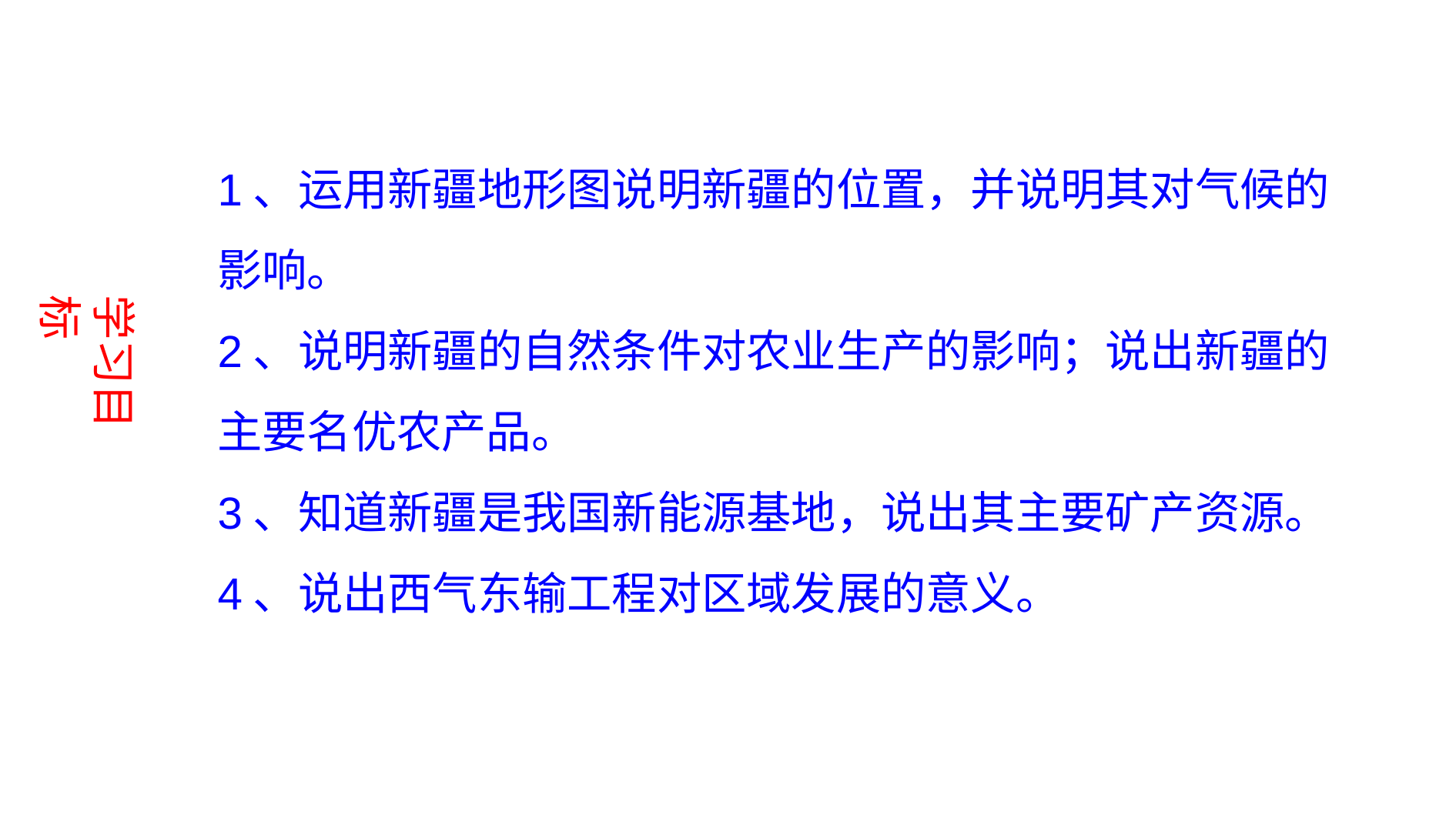

1、运用新疆地形图说明新疆的位置，并说明其对气候的影响。
2、说明新疆的自然条件对农业生产的影响；说出新疆的主要名优农产品。
3、知道新疆是我国新能源基地，说出其主要矿产资源。
4、说出西气东输工程对区域发展的意义。
学习目标